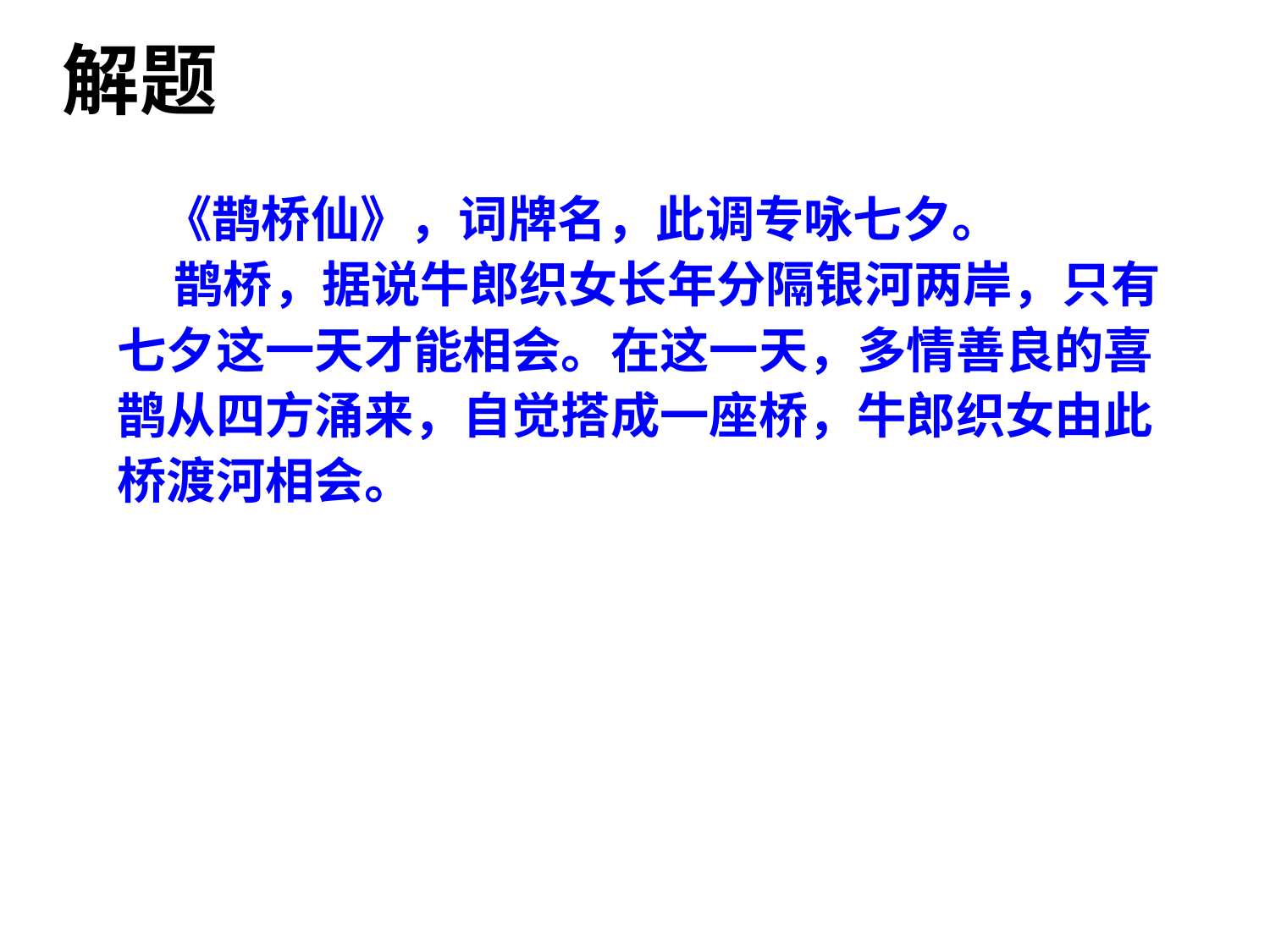

# 解题
   《鹊桥仙》，词牌名，此调专咏七夕。
    鹊桥，据说牛郎织女长年分隔银河两岸，只有七夕这一天才能相会。在这一天，多情善良的喜鹊从四方涌来，自觉搭成一座桥，牛郎织女由此桥渡河相会。